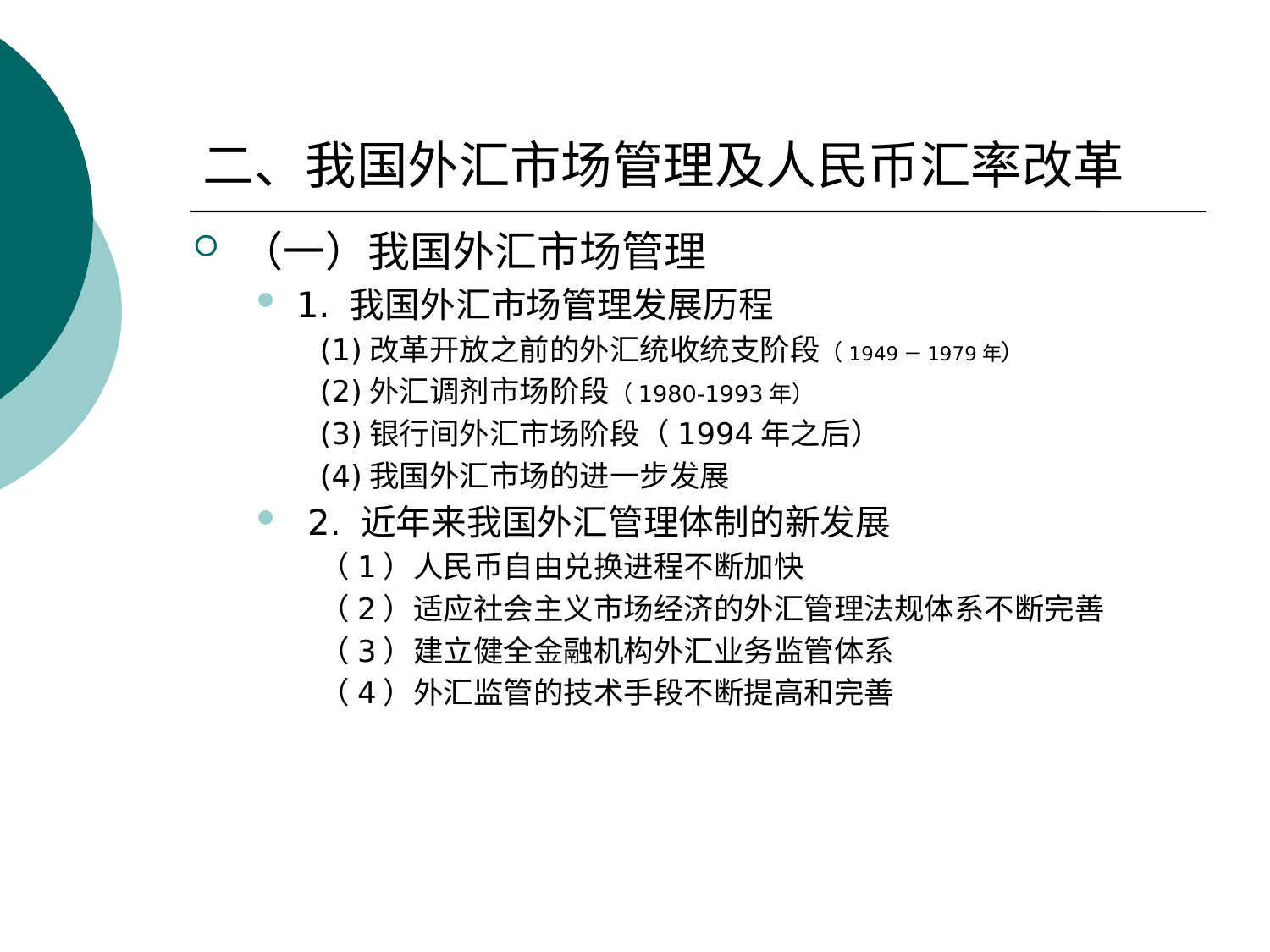

# 二、我国外汇市场管理及人民币汇率改革
（一）我国外汇市场管理
1. 我国外汇市场管理发展历程
(1)改革开放之前的外汇统收统支阶段（1949－1979年）
(2)外汇调剂市场阶段（1980-1993年）
(3)银行间外汇市场阶段（1994年之后）
(4)我国外汇市场的进一步发展
 2. 近年来我国外汇管理体制的新发展
（1）人民币自由兑换进程不断加快
（2）适应社会主义市场经济的外汇管理法规体系不断完善
（3）建立健全金融机构外汇业务监管体系
（4）外汇监管的技术手段不断提高和完善